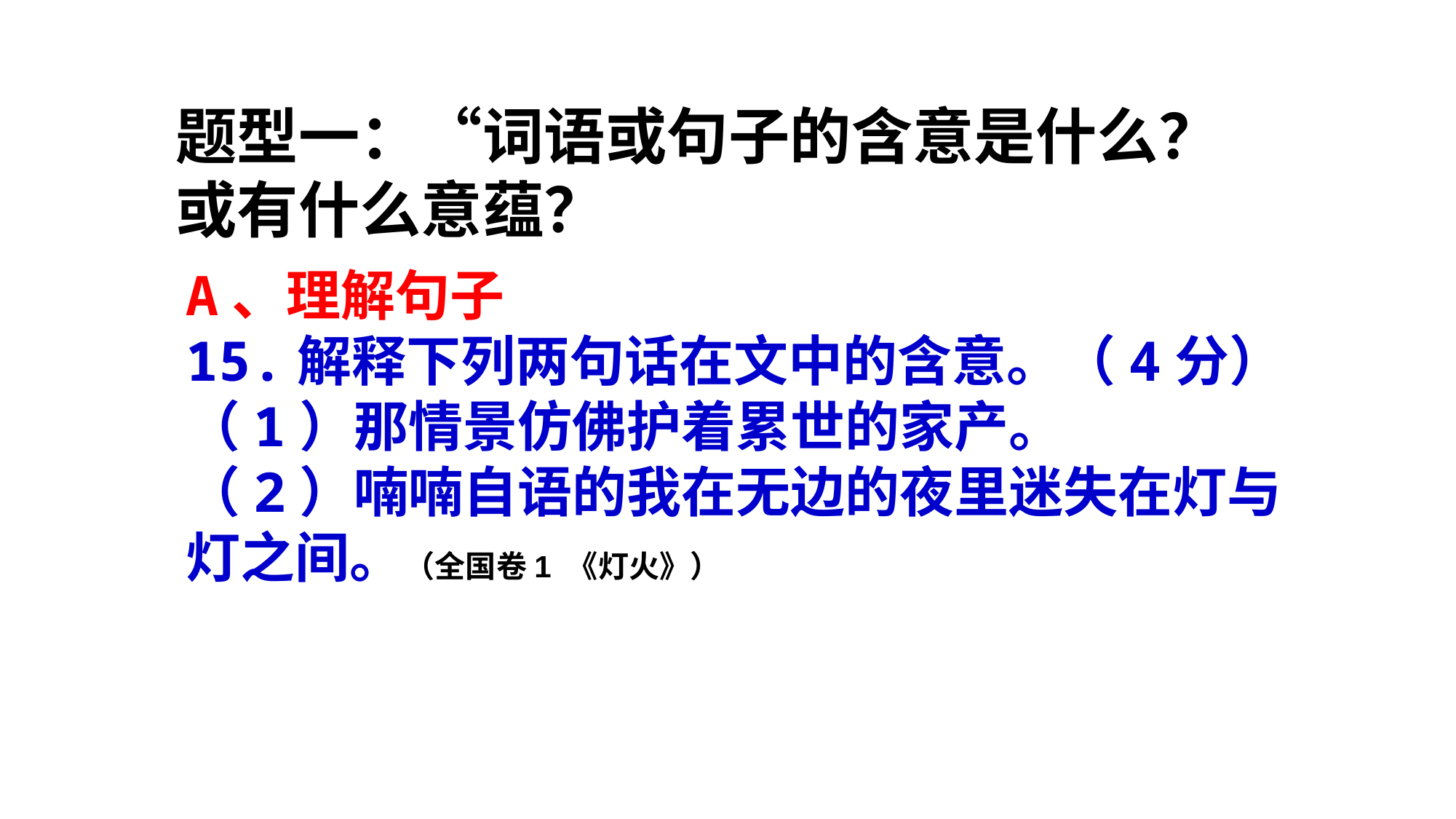

题型一：“词语或句子的含意是什么？或有什么意蕴？
A、理解句子
15.解释下列两句话在文中的含意。（4分）
（1）那情景仿佛护着累世的家产。
（2）喃喃自语的我在无边的夜里迷失在灯与灯之间。（全国卷1 《灯火》）

2